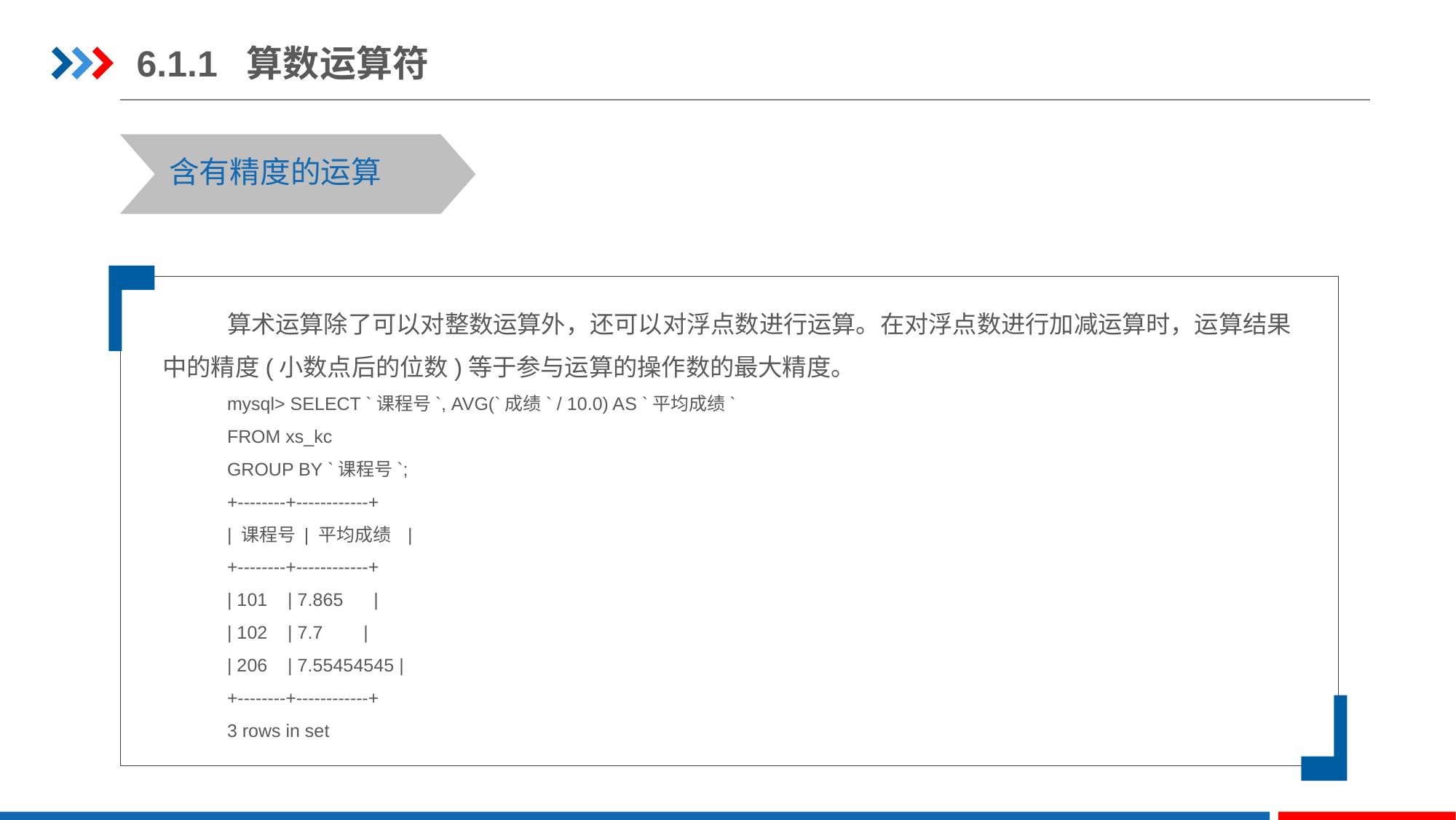

6.1.1  算数运算符

含有精度的运算

算术运算除了可以对整数运算外，还可以对浮点数进行运算。在对浮点数进行加减运算时，运算结果中的精度(小数点后的位数)等于参与运算的操作数的最大精度。
mysql> SELECT `课程号`, AVG(`成绩` / 10.0) AS `平均成绩`
FROM xs_kc
GROUP BY `课程号`;
+--------+------------+
| 课程号 | 平均成绩   |
+--------+------------+
| 101    | 7.865      |
| 102    | 7.7        |
| 206    | 7.55454545 |
+--------+------------+
3 rows in set